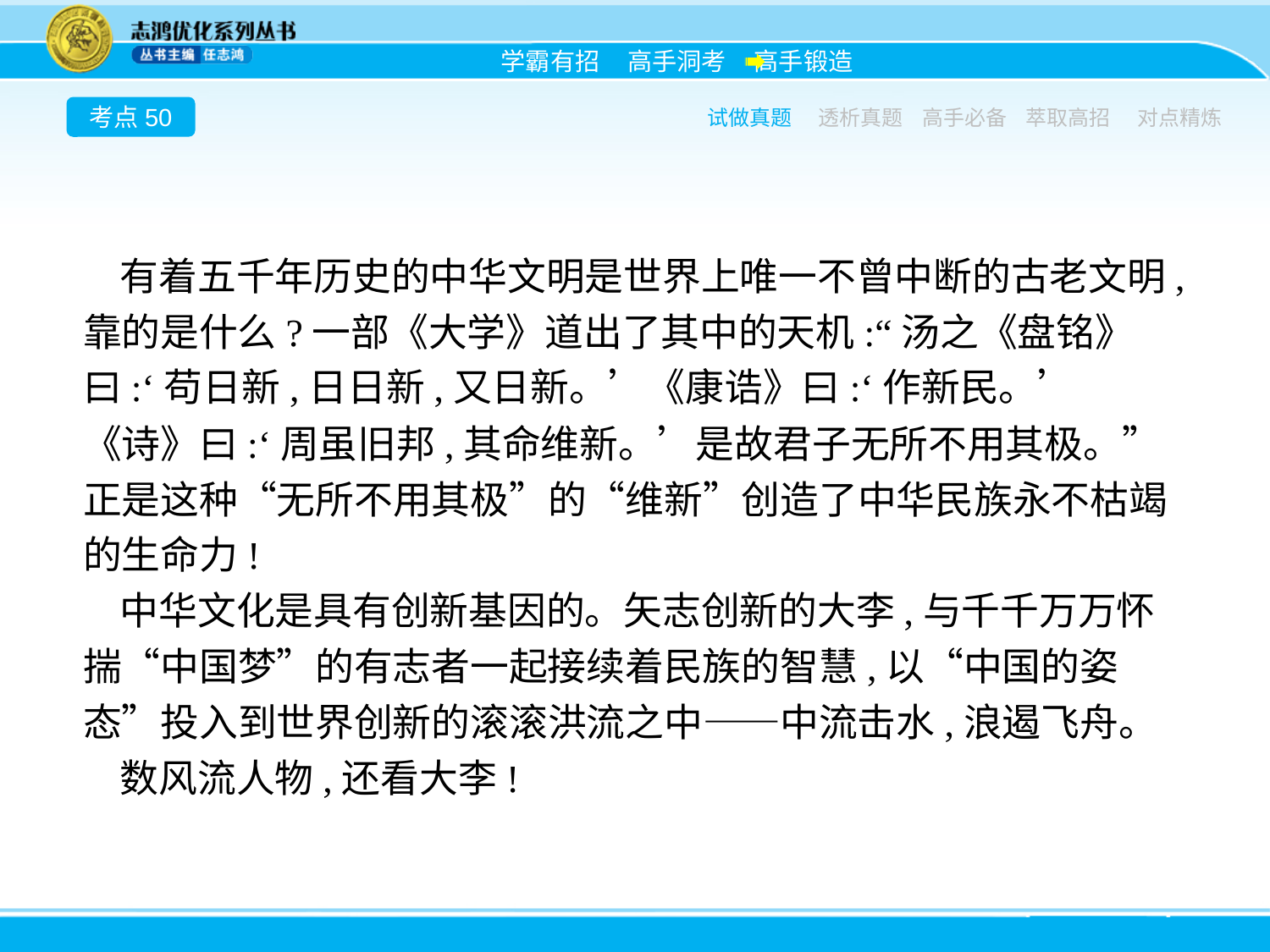

考点50
试做真题
透析真题
高手必备
萃取高招
对点精炼
有着五千年历史的中华文明是世界上唯一不曾中断的古老文明,靠的是什么?一部《大学》道出了其中的天机:“汤之《盘铭》曰:‘苟日新,日日新,又日新。’《康诰》曰:‘作新民。’《诗》曰:‘周虽旧邦,其命维新。’是故君子无所不用其极。”正是这种“无所不用其极”的“维新”创造了中华民族永不枯竭的生命力!
中华文化是具有创新基因的。矢志创新的大李,与千千万万怀揣“中国梦”的有志者一起接续着民族的智慧,以“中国的姿态”投入到世界创新的滚滚洪流之中——中流击水,浪遏飞舟。
数风流人物,还看大李!